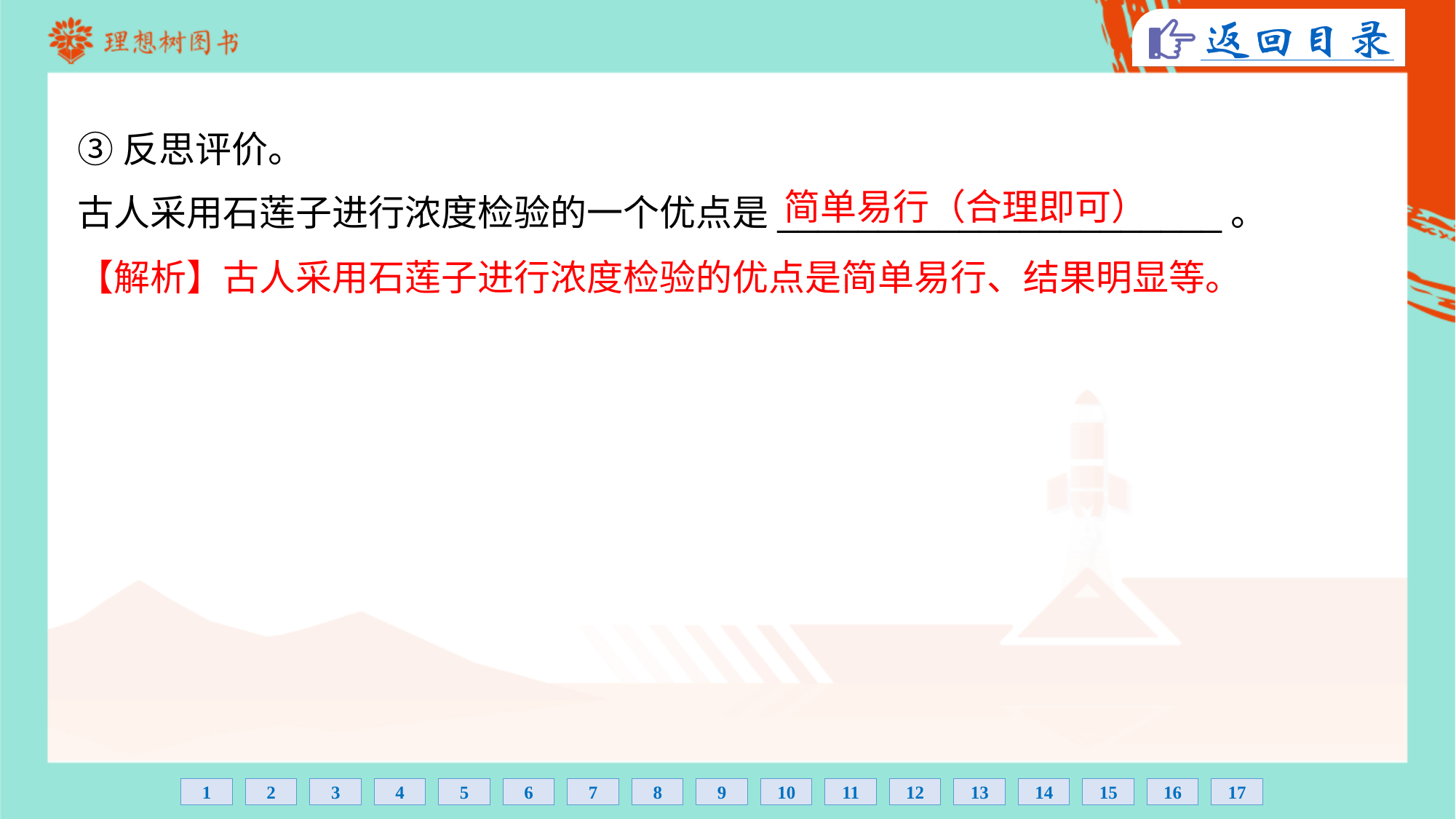

③反思评价。
古人采用石莲子进行浓度检验的一个优点是______________________。
简单易行（合理即可）
【解析】古人采用石莲子进行浓度检验的优点是简单易行、结果明显等。